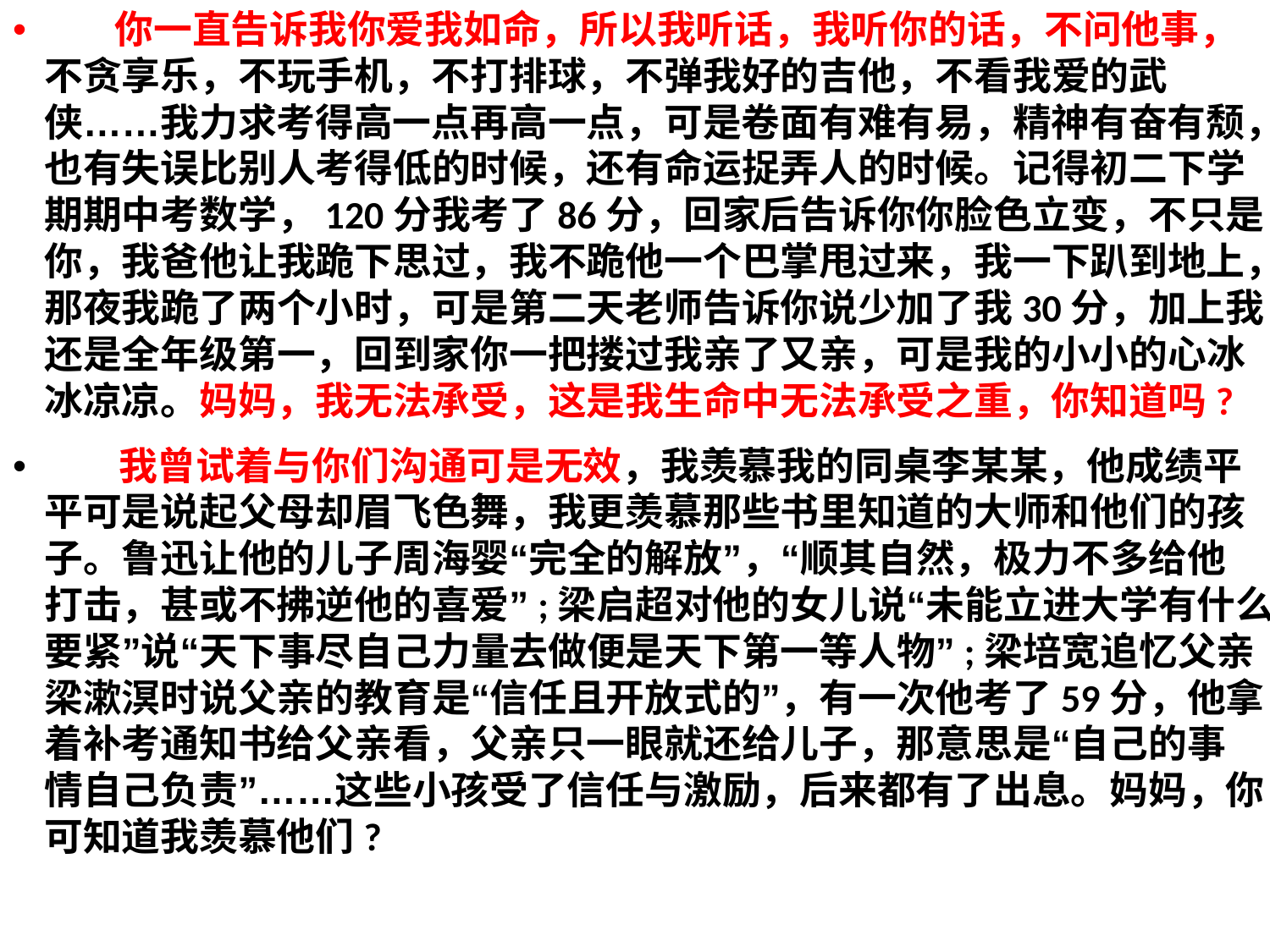

•
你一直告诉我你爱我如命，所以我听话，我听你的话，不问他事，
不贪享乐，不玩手机，不打排球，不弹我好的吉他，不看我爱的武
侠……我力求考得高一点再高一点，可是卷面有难有易，精神有奋有颓，
也有失误比别人考得低的时候，还有命运捉弄人的时候。记得初二下学
期期中考数学，120分我考了86分，回家后告诉你你脸色立变，不只是
你，我爸他让我跪下思过，我不跪他一个巴掌甩过来，我一下趴到地上，
那夜我跪了两个小时，可是第二天老师告诉你说少加了我30分，加上我
还是全年级第一，回到家你一把搂过我亲了又亲，可是我的小小的心冰
冰凉凉。妈妈，我无法承受，这是我生命中无法承受之重，你知道吗?
•
我曾试着与你们沟通可是无效，我羡慕我的同桌李某某，他成绩平
平可是说起父母却眉飞色舞，我更羡慕那些书里知道的大师和他们的孩
子。鲁迅让他的儿子周海婴“完全的解放”，“顺其自然，极力不多给他
打击，甚或不拂逆他的喜爱”;梁启超对他的女儿说“未能立进大学有什么
要紧”说“天下事尽自己力量去做便是天下第一等人物”;梁培宽追忆父亲
梁漱溟时说父亲的教育是“信任且开放式的”，有一次他考了59分，他拿
着补考通知书给父亲看，父亲只一眼就还给儿子，那意思是“自己的事
情自己负责”……这些小孩受了信任与激励，后来都有了出息。妈妈，你
可知道我羡慕他们?